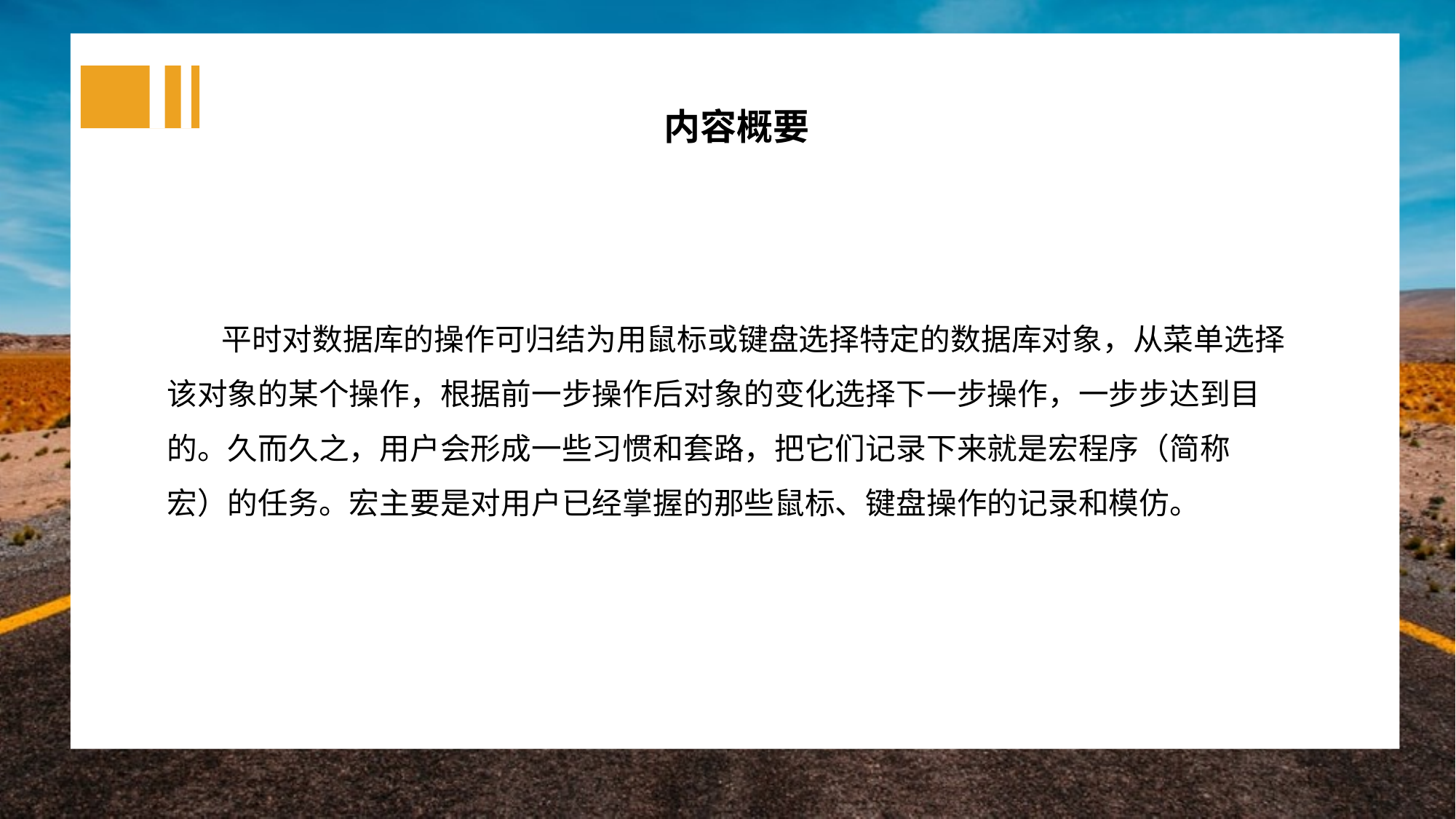

内容概要
平时对数据库的操作可归结为用鼠标或键盘选择特定的数据库对象，从菜单选择该对象的某个操作，根据前一步操作后对象的变化选择下一步操作，一步步达到目的。久而久之，用户会形成一些习惯和套路，把它们记录下来就是宏程序（简称宏）的任务。宏主要是对用户已经掌握的那些鼠标、键盘操作的记录和模仿。